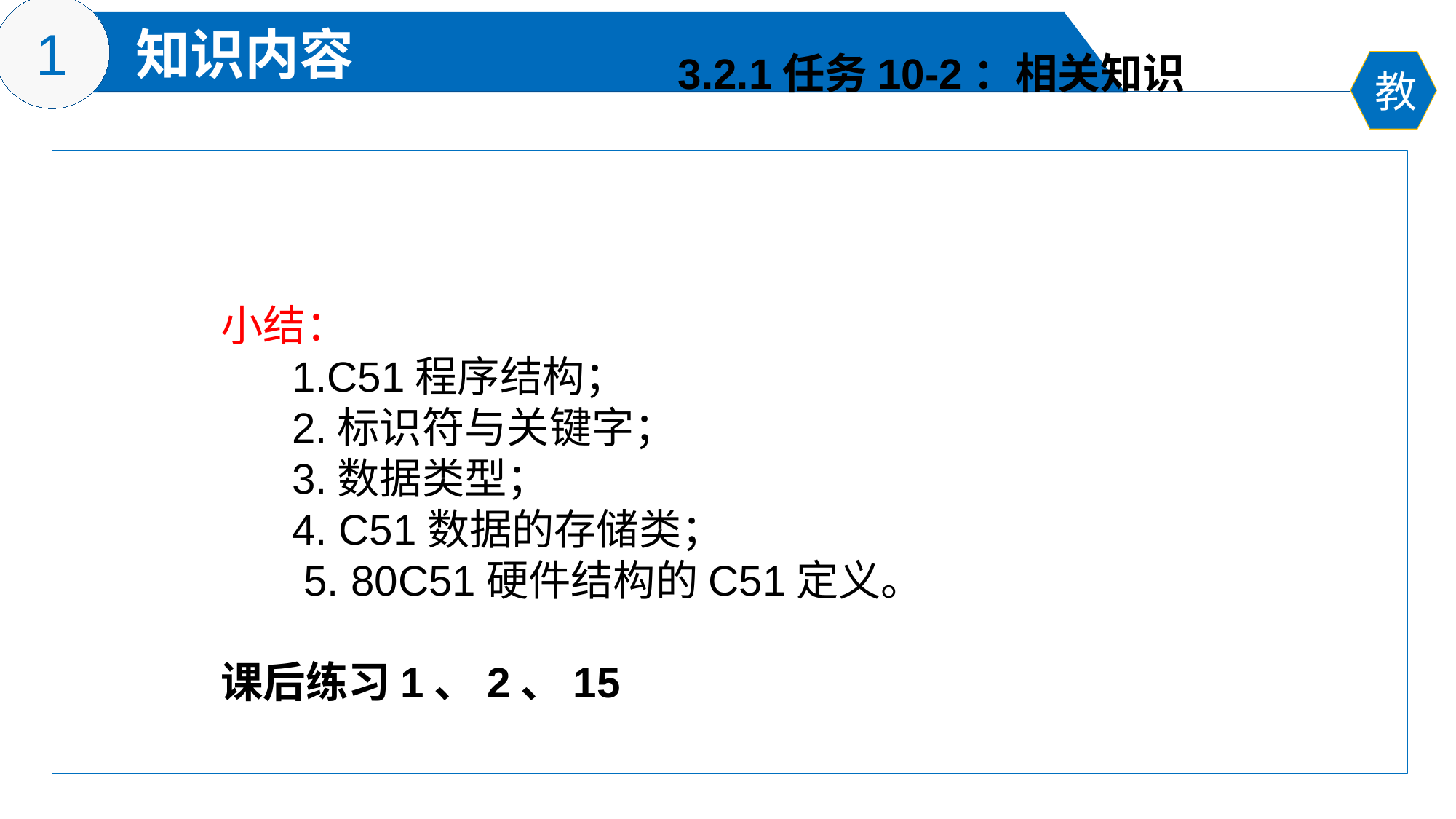

3.2.1任务10-2：相关知识

小结：
      1.C51程序结构；
      2.标识符与关键字；
      3.数据类型；
      4. C51数据的存储类；
       5. 80C51硬件结构的C51定义。

课后练习1、2、15